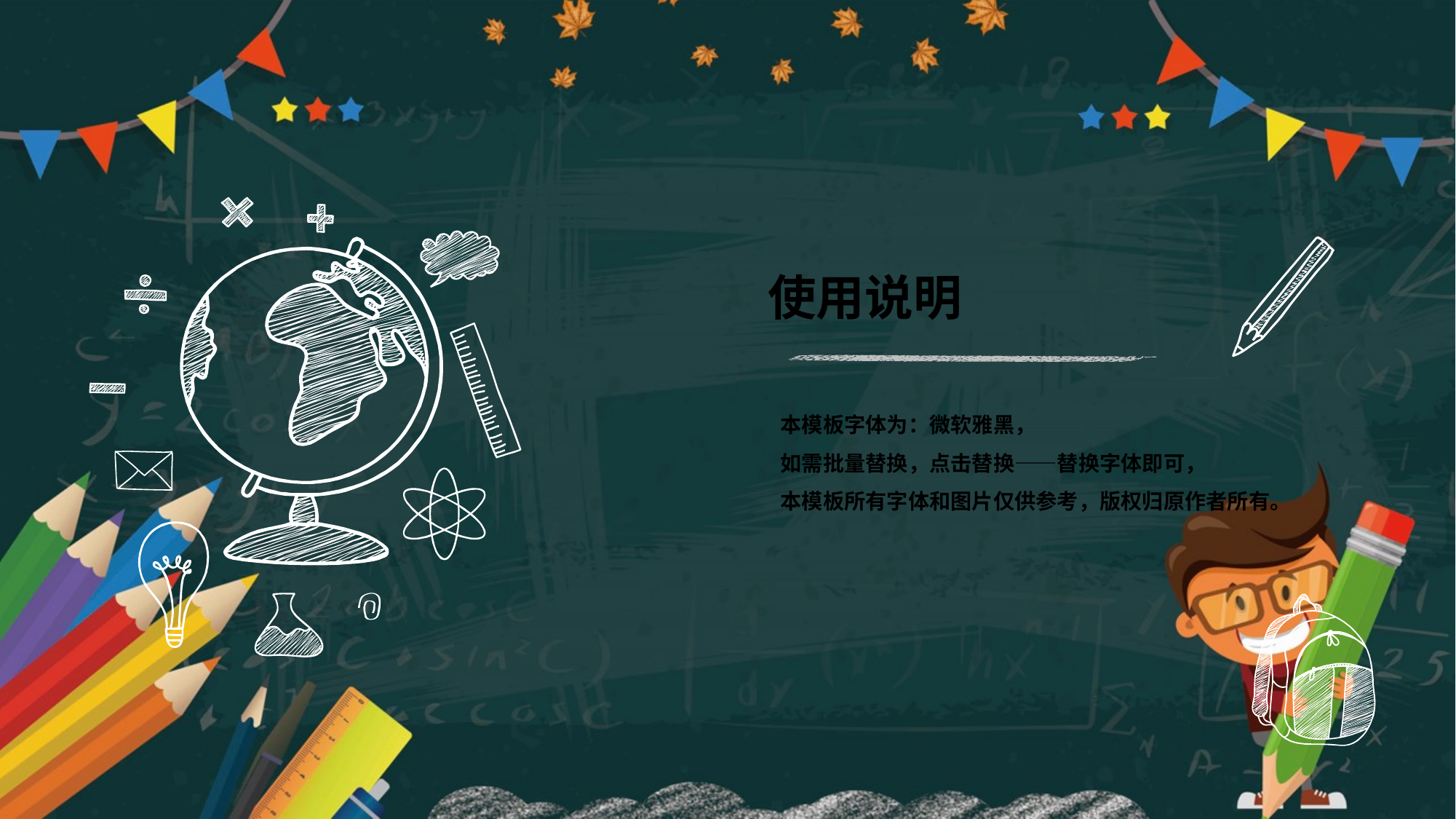

使用说明

本模板字体为：微软雅黑，
如需批量替换，点击替换——替换字体即可，
本模板所有字体和图片仅供参考，版权归原作者所有。